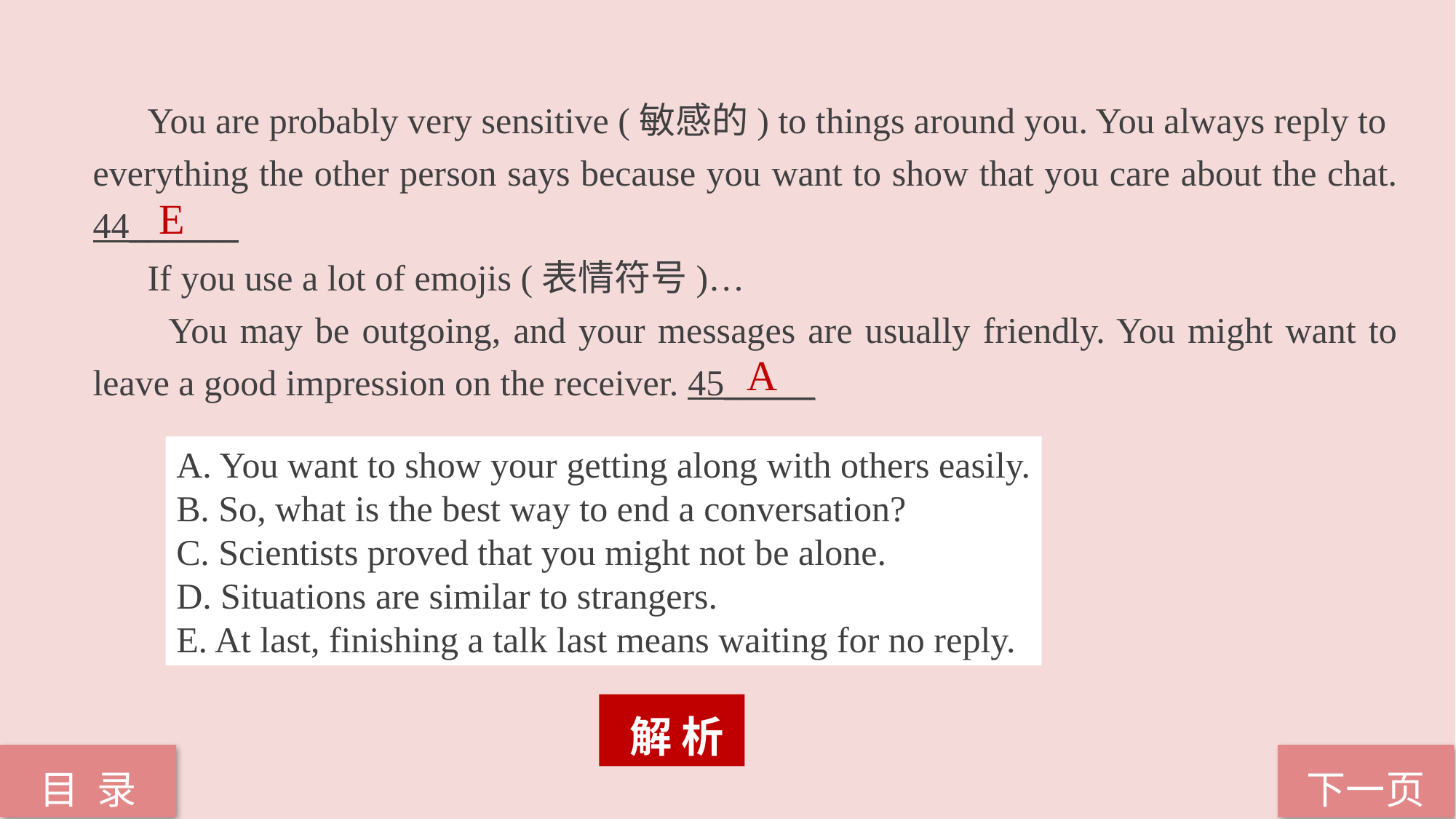

You are probably very sensitive (敏感的) to things around you. You always reply to
everything the other person says because you want to show that you care about the chat. 44______
      If you use a lot of emojis (表情符号)…
      You may be outgoing, and your messages are usually friendly. You might want to leave a good impression on the receiver. 45_____
E
A
A. You want to show your getting along with others easily.
B. So, what is the best way to end a conversation?
C. Scientists proved that you might not be alone.
D. Situations are similar to strangers.
E. At last, finishing a talk last means waiting for no reply.
 解 析